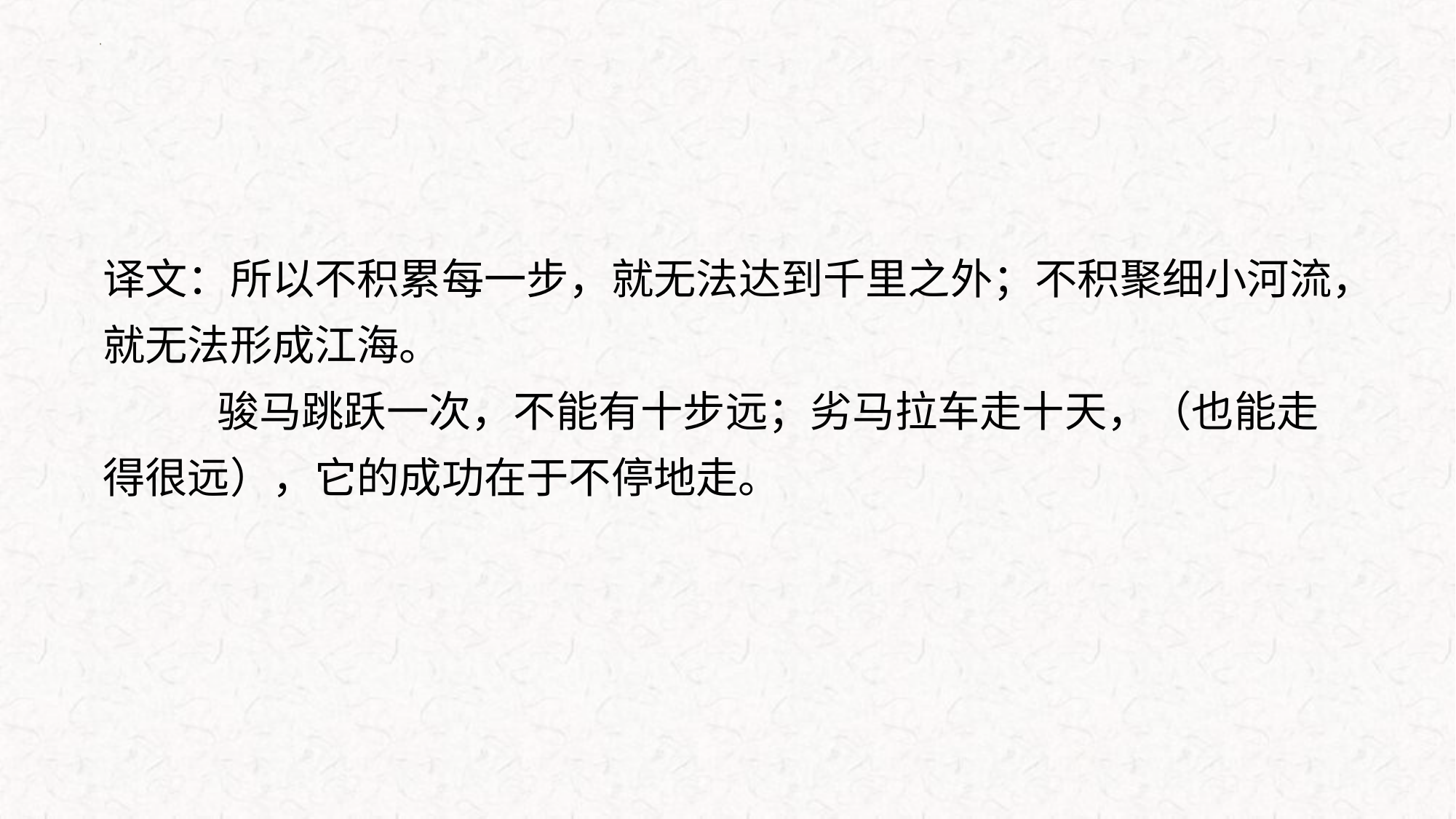

译文：所以不积累每一步，就无法达到千里之外；不积聚细小河流，就无法形成江海。
           骏马跳跃一次，不能有十步远；劣马拉车走十天，（也能走得很远），它的成功在于不停地走。